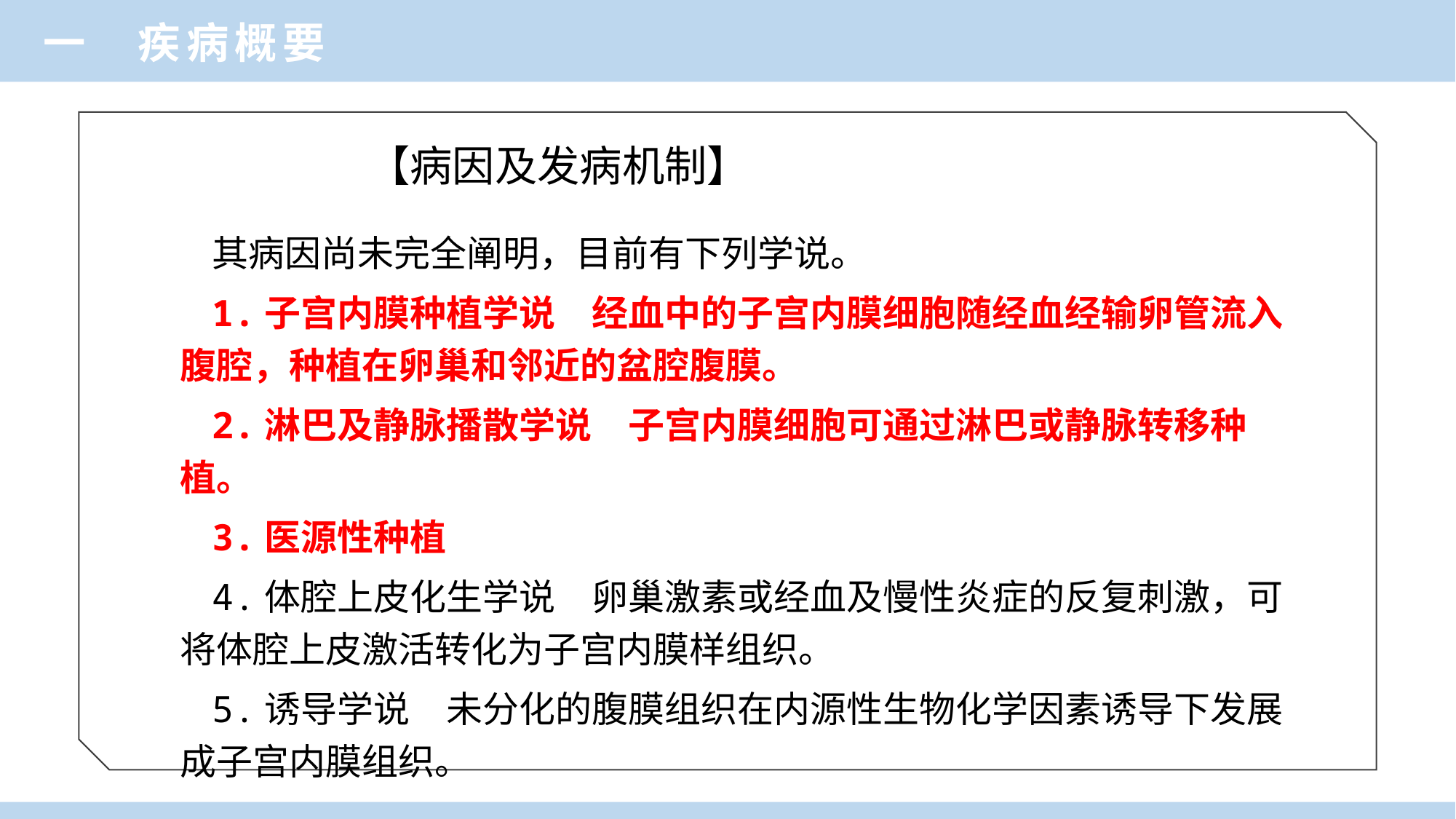

一   疾病概要

# 【病因及发病机制】
其病因尚未完全阐明，目前有下列学说。
1.子宫内膜种植学说　经血中的子宫内膜细胞随经血经输卵管流入腹腔，种植在卵巢和邻近的盆腔腹膜。
2.淋巴及静脉播散学说　子宫内膜细胞可通过淋巴或静脉转移种植。
3.医源性种植
4.体腔上皮化生学说　卵巢激素或经血及慢性炎症的反复刺激，可将体腔上皮激活转化为子宫内膜样组织。
5.诱导学说　未分化的腹膜组织在内源性生物化学因素诱导下发展成子宫内膜组织。